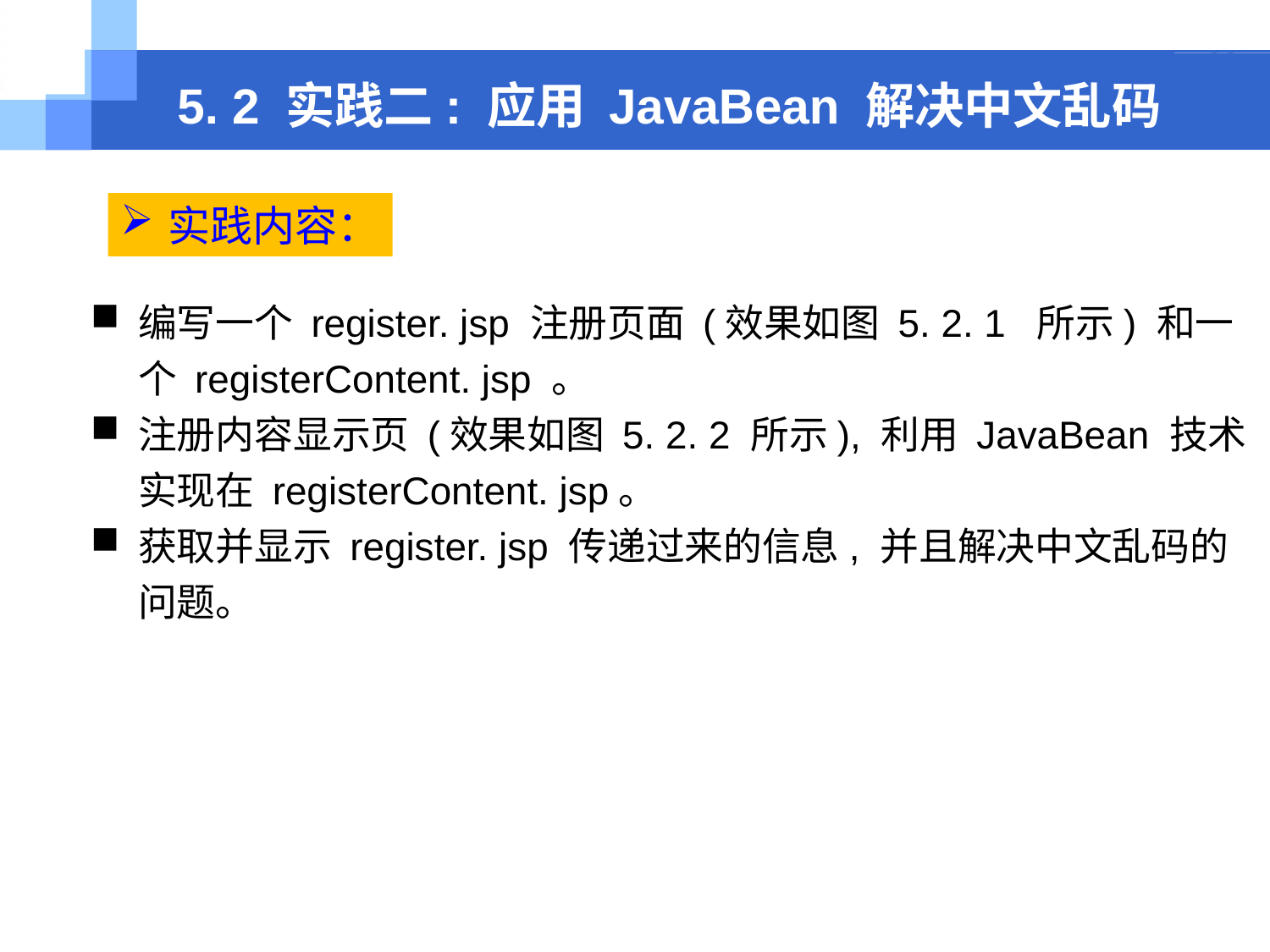

5. 2 实践二: 应用 JavaBean 解决中文乱码
实践内容：
编写一个 register. jsp 注册页面 (效果如图 5. 2. 1  所示) 和一个 registerContent. jsp 。
注册内容显示页 (效果如图 5. 2. 2 所示), 利用 JavaBean 技术实现在 registerContent. jsp。
获取并显示 register. jsp 传递过来的信息, 并且解决中文乱码的问题。